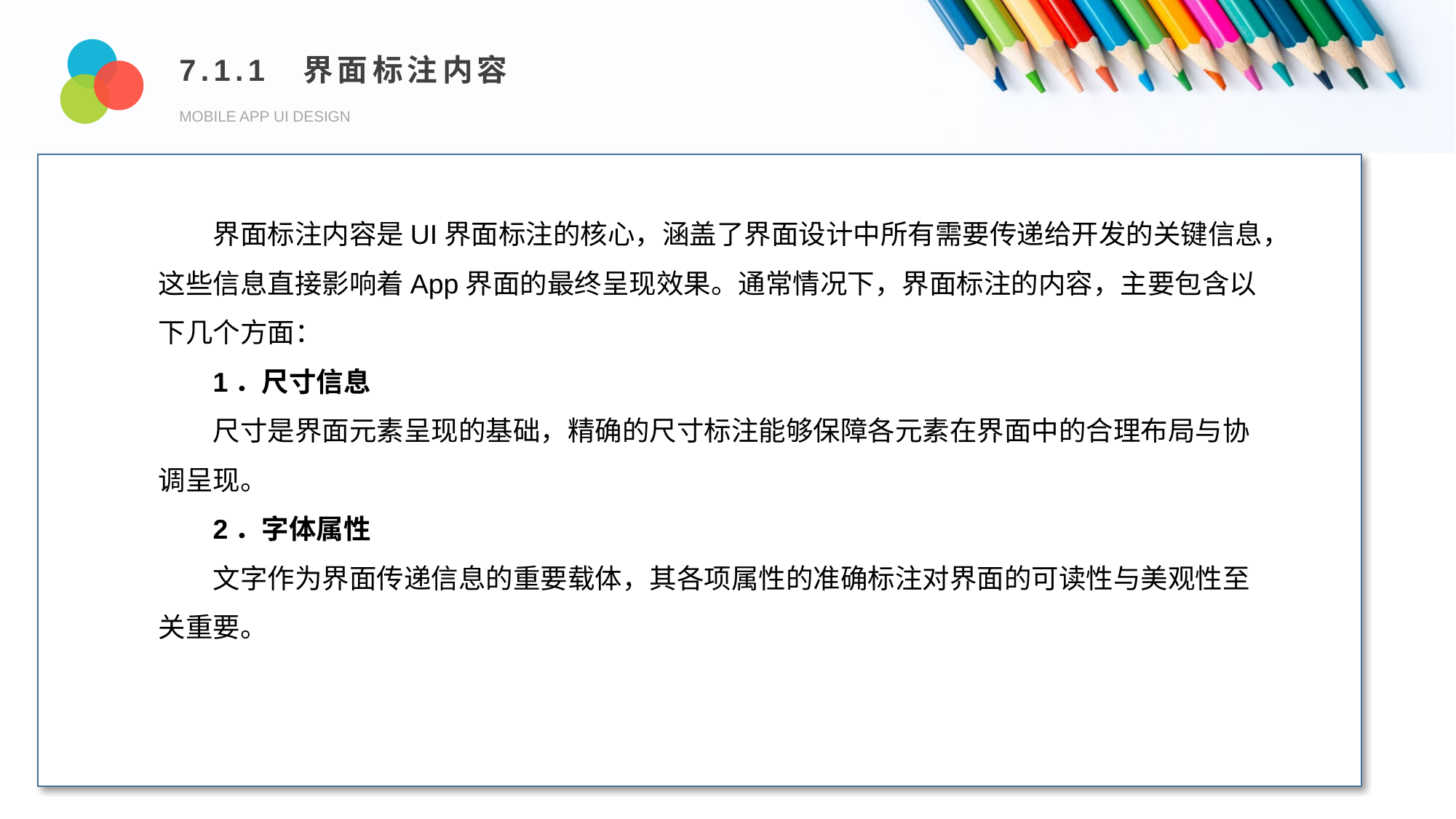

7.1.1  界面标注内容
MOBILE APP UI DESIGN
Design and Production
界面标注内容是UI界面标注的核心，涵盖了界面设计中所有需要传递给开发的关键信息，这些信息直接影响着App界面的最终呈现效果。通常情况下，界面标注的内容，主要包含以下几个方面：
1．尺寸信息
尺寸是界面元素呈现的基础，精确的尺寸标注能够保障各元素在界面中的合理布局与协调呈现。
2．字体属性
文字作为界面传递信息的重要载体，其各项属性的准确标注对界面的可读性与美观性至关重要。